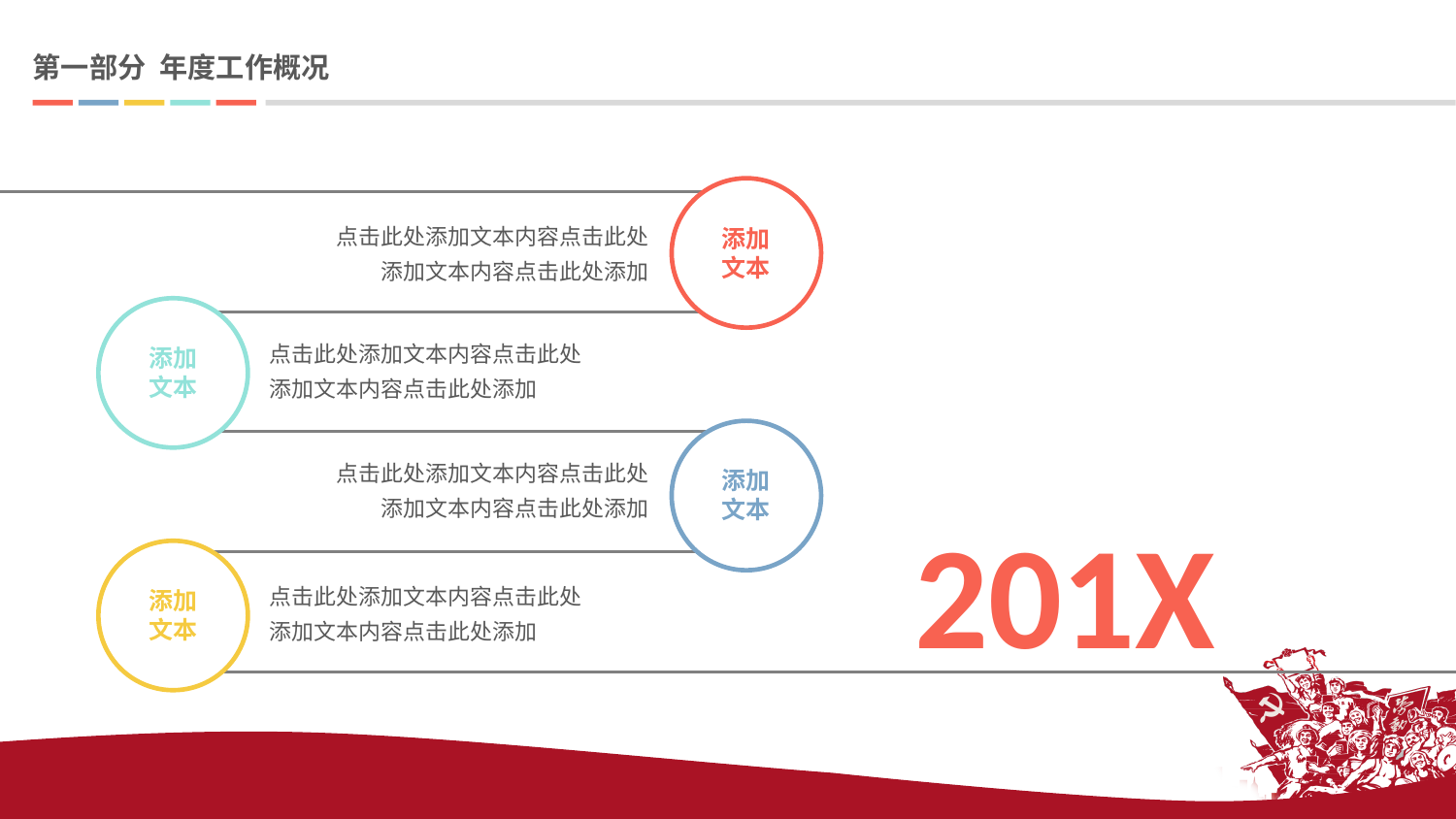

# 第一部分  年度工作概况

添加
文本
点击此处添加文本内容点击此处添加文本内容点击此处添加

添加
文本
点击此处添加文本内容点击此处添加文本内容点击此处添加

添加
文本
点击此处添加文本内容点击此处添加文本内容点击此处添加
201X

添加
文本
点击此处添加文本内容点击此处添加文本内容点击此处添加